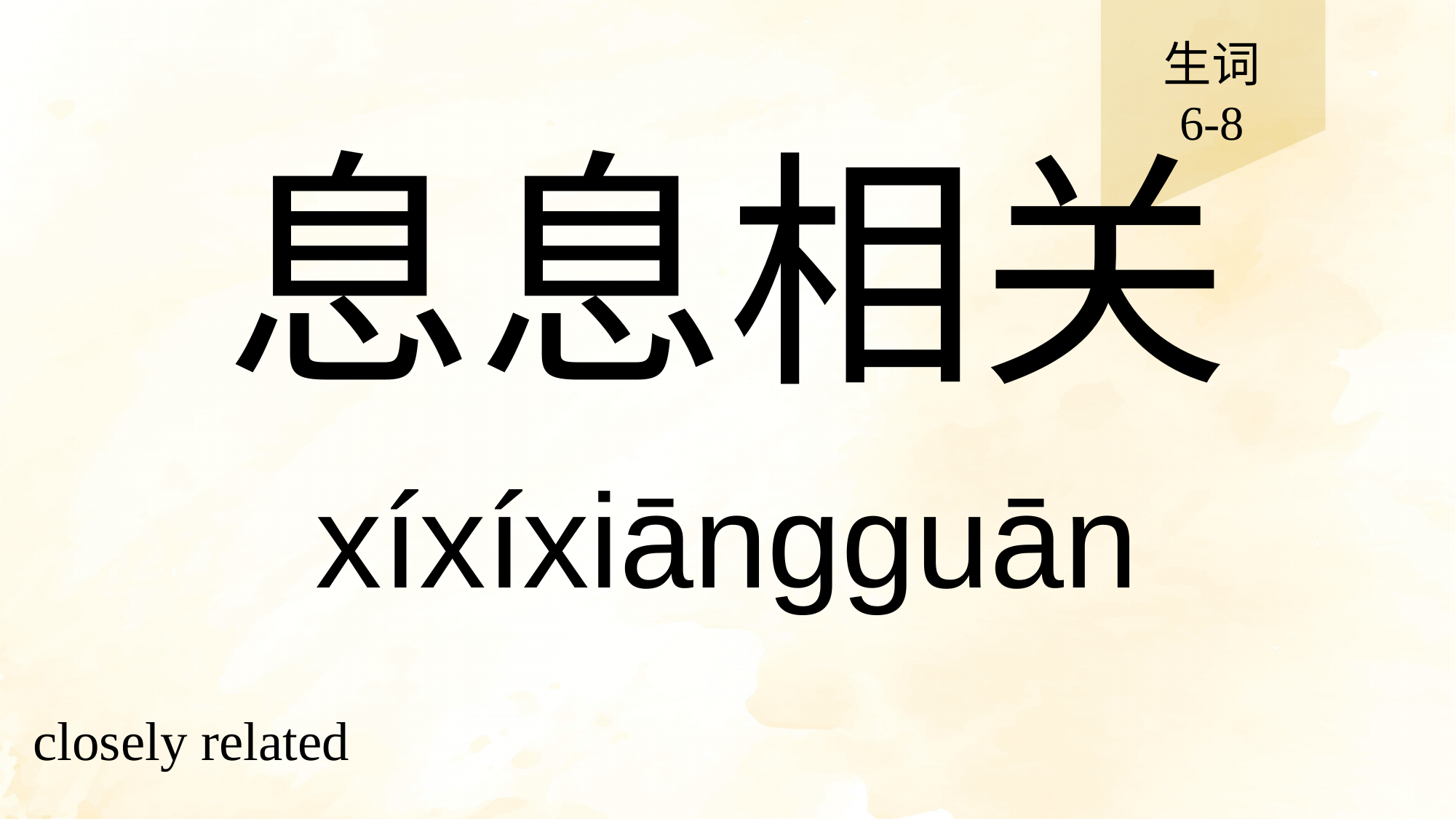

生词
6-8
# 息息相关
xíxíxiāngguān
closely related